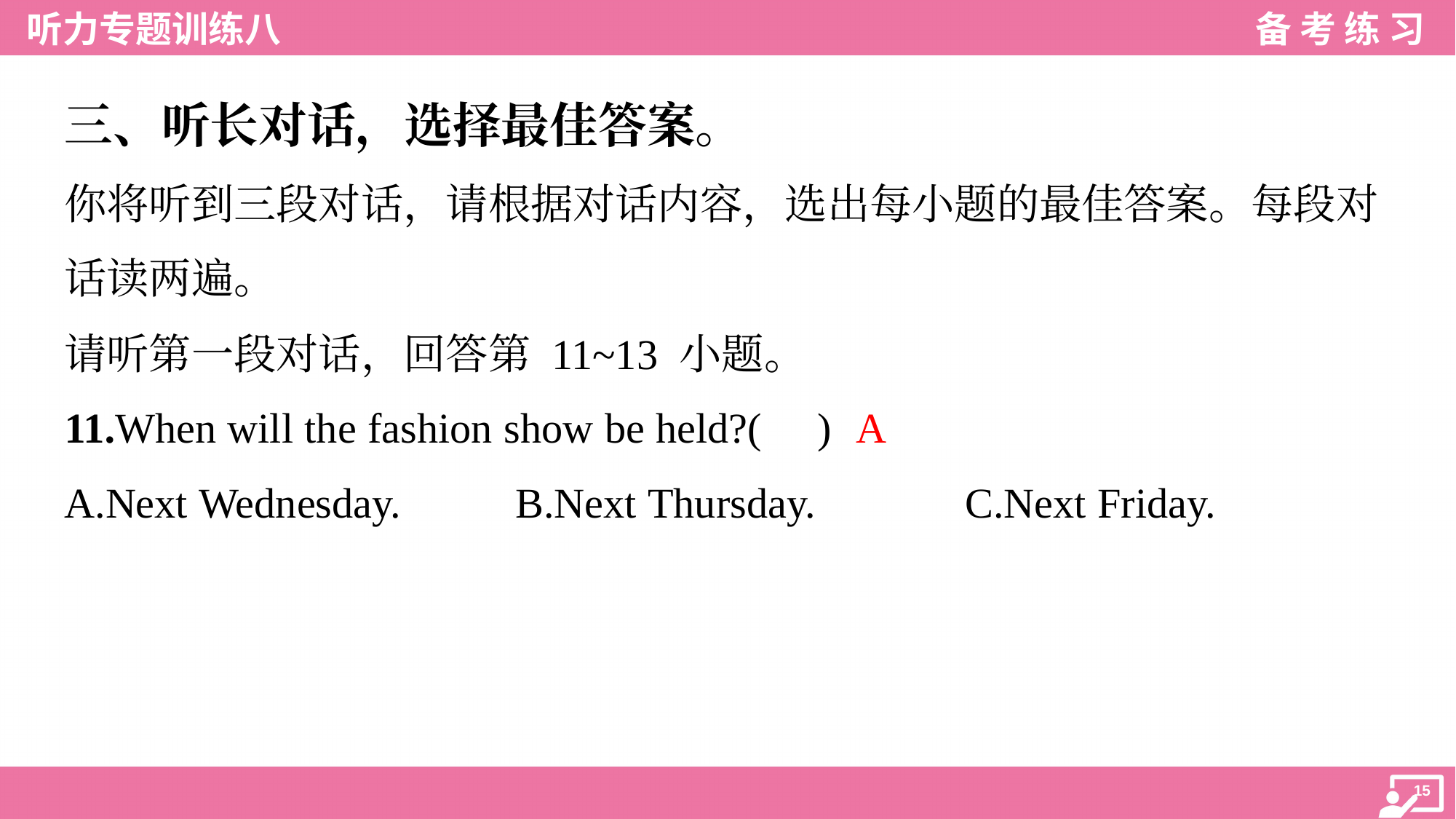

三、听长对话，选择最佳答案。
你将听到三段对话，请根据对话内容，选出每小题的最佳答案。每段对
话读两遍。
请听第一段对话，回答第 11~13 小题。
A
11.When will the fashion show be held?(     )
A.Next Wednesday.	B.Next Thursday.	C.Next Friday.